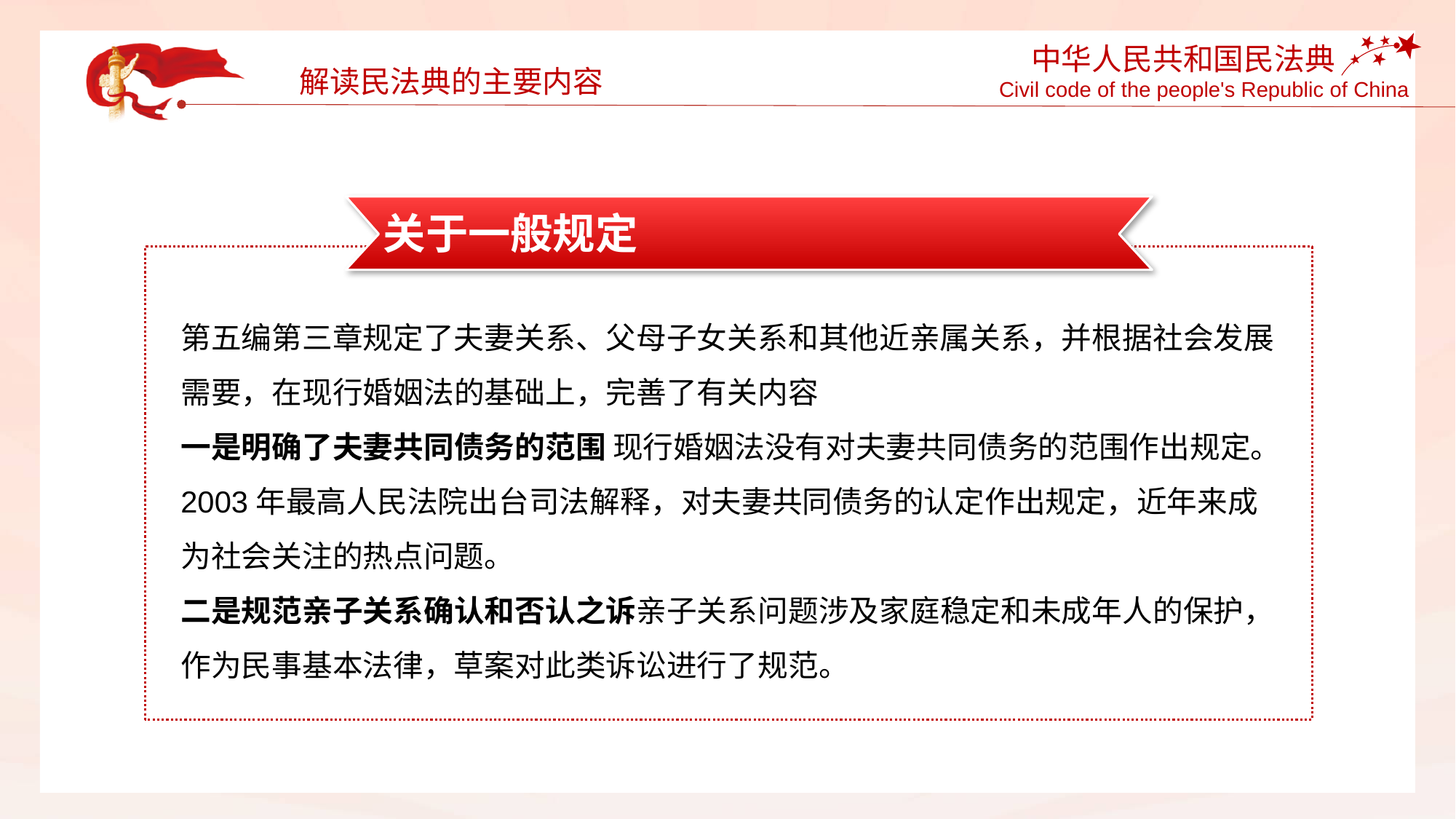

解读民法典的主要内容

关于一般规定

第五编第三章规定了夫妻关系、父母子女关系和其他近亲属关系，并根据社会发展需要，在现行婚姻法的基础上，完善了有关内容
一是明确了夫妻共同债务的范围 现行婚姻法没有对夫妻共同债务的范围作出规定。2003年最高人民法院出台司法解释，对夫妻共同债务的认定作出规定，近年来成为社会关注的热点问题。
二是规范亲子关系确认和否认之诉亲子关系问题涉及家庭稳定和未成年人的保护，作为民事基本法律，草案对此类诉讼进行了规范。